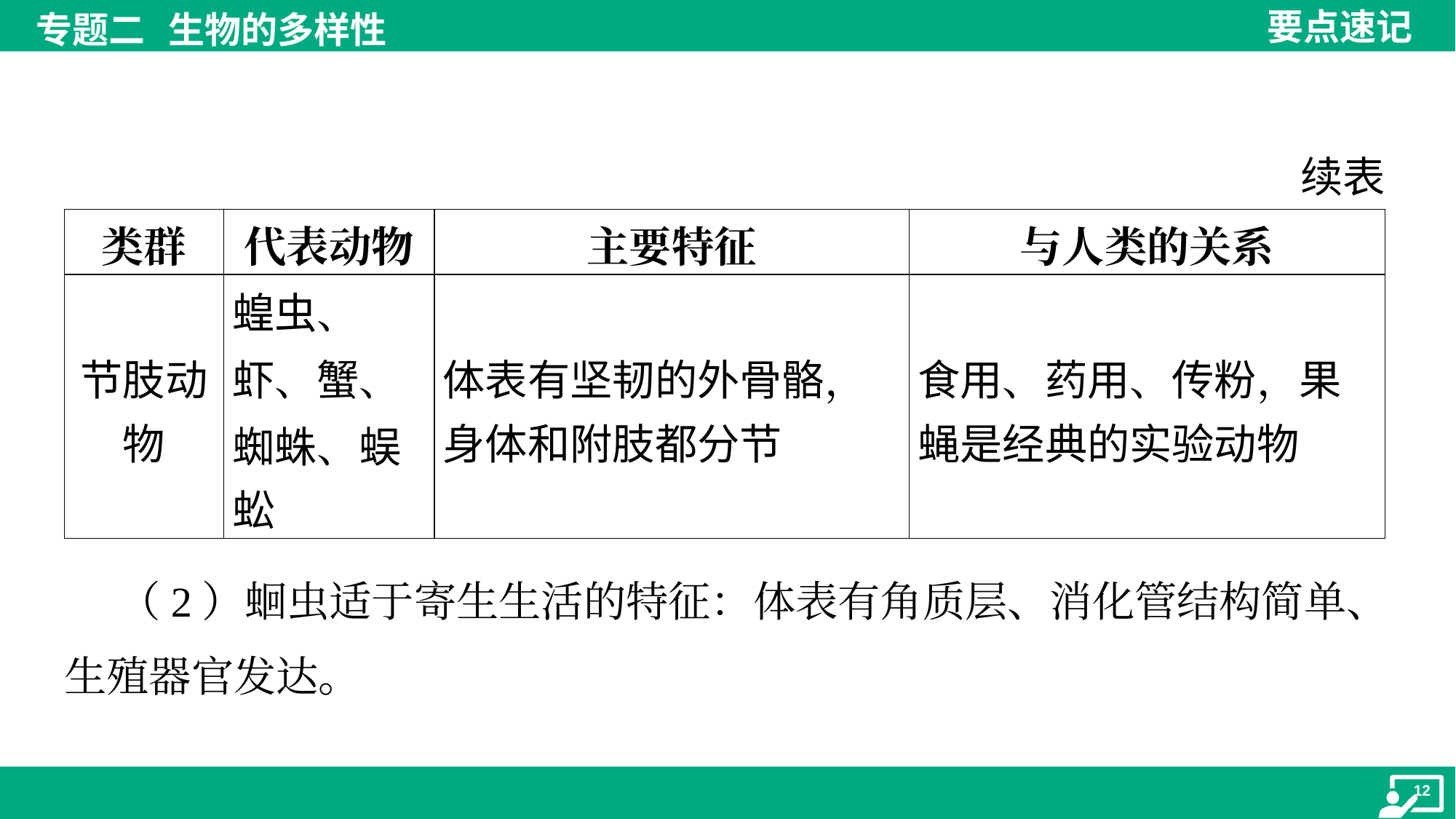

续表
| 类群 | 代表动物 | 主要特征 | 与人类的关系 |
| --- | --- | --- | --- |
| 节肢动 物 | 蝗虫、 虾、蟹、 蜘蛛、蜈 蚣 | 体表有坚韧的外骨骼， 身体和附肢都分节 | 食用、药用、传粉，果 蝇是经典的实验动物 |
    （2）蛔虫适于寄生生活的特征：体表有角质层、消化管结构简单、
生殖器官发达。